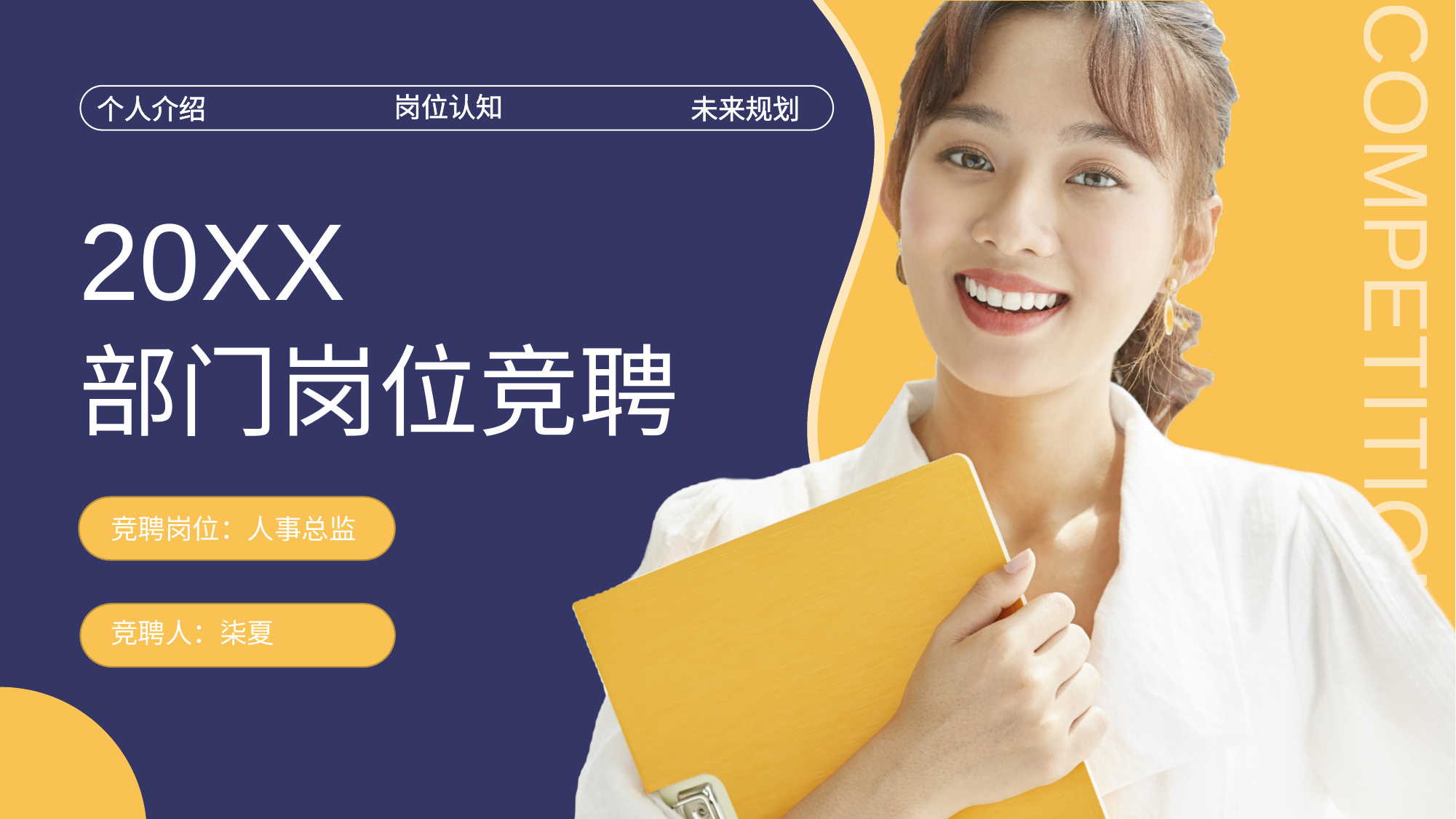

岗位认知
个人介绍
未来规划
20XX
部门岗位竞聘

竞聘岗位：人事总监

竞聘人：柒夏